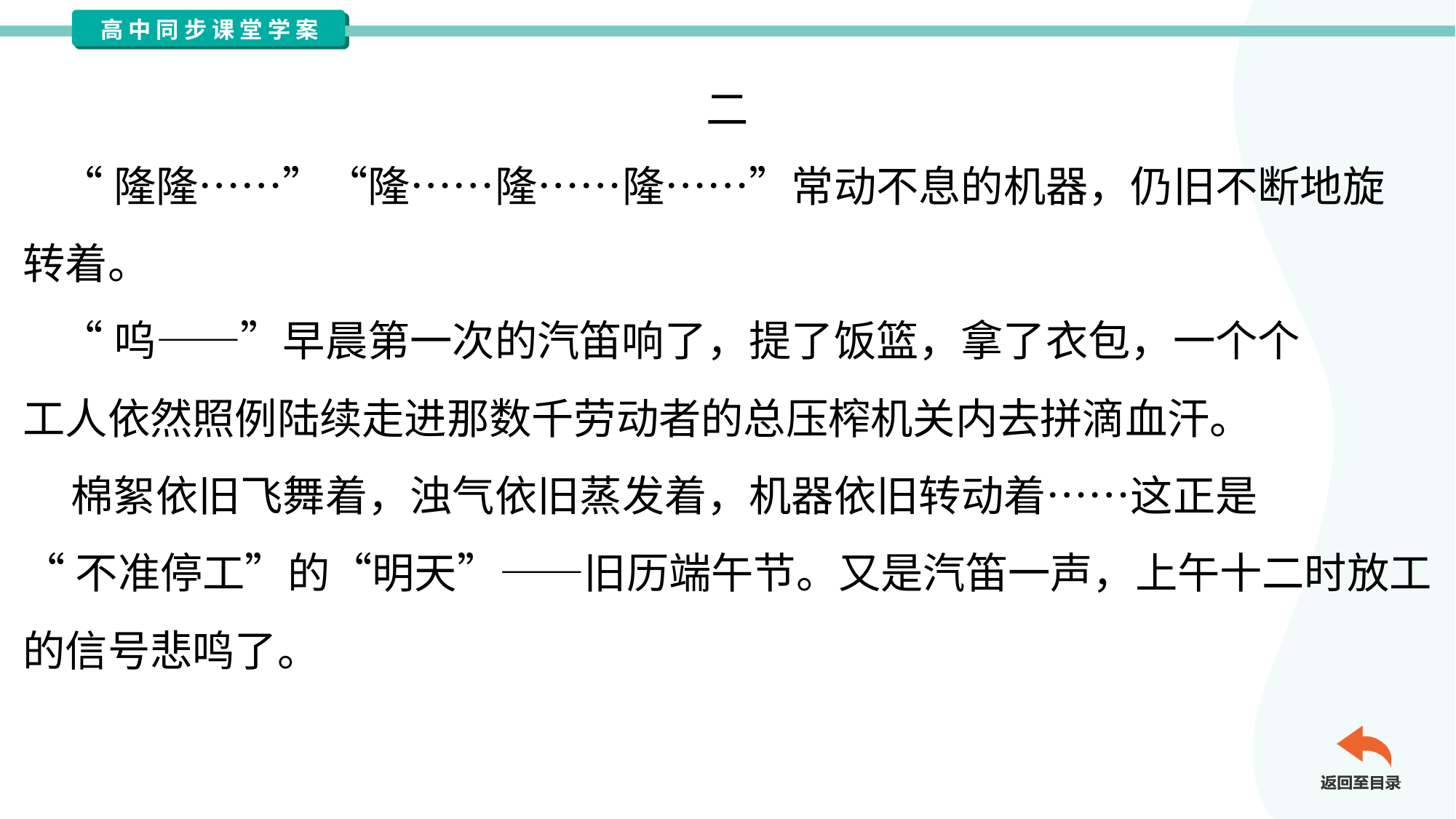

二
    “隆隆……”“隆……隆……隆……”常动不息的机器，仍旧不断地旋
转着。
    “呜——”早晨第一次的汽笛响了，提了饭篮，拿了衣包，一个个
工人依然照例陆续走进那数千劳动者的总压榨机关内去拼滴血汗。
    棉絮依旧飞舞着，浊气依旧蒸发着，机器依旧转动着……这正是
“不准停工”的“明天”——旧历端午节。又是汽笛一声，上午十二时放工
的信号悲鸣了。